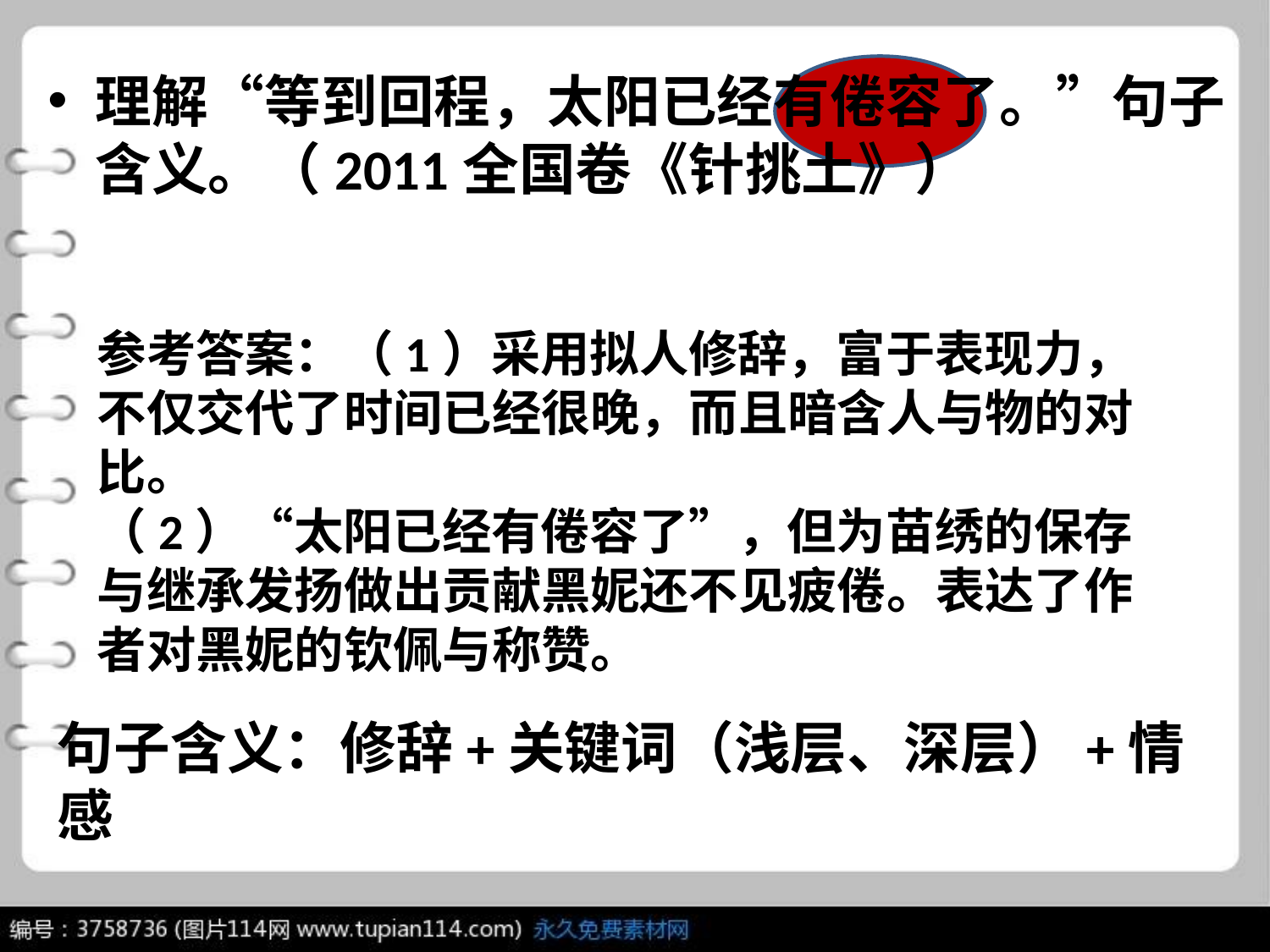

理解“等到回程，太阳已经有倦容了。”句子含义。（2011全国卷《针挑土》）

参考答案：（1）采用拟人修辞，富于表现力，不仅交代了时间已经很晚，而且暗含人与物的对比。
（2）“太阳已经有倦容了”，但为苗绣的保存与继承发扬做出贡献黑妮还不见疲倦。表达了作者对黑妮的钦佩与称赞。
句子含义：修辞+关键词（浅层、深层）+情感